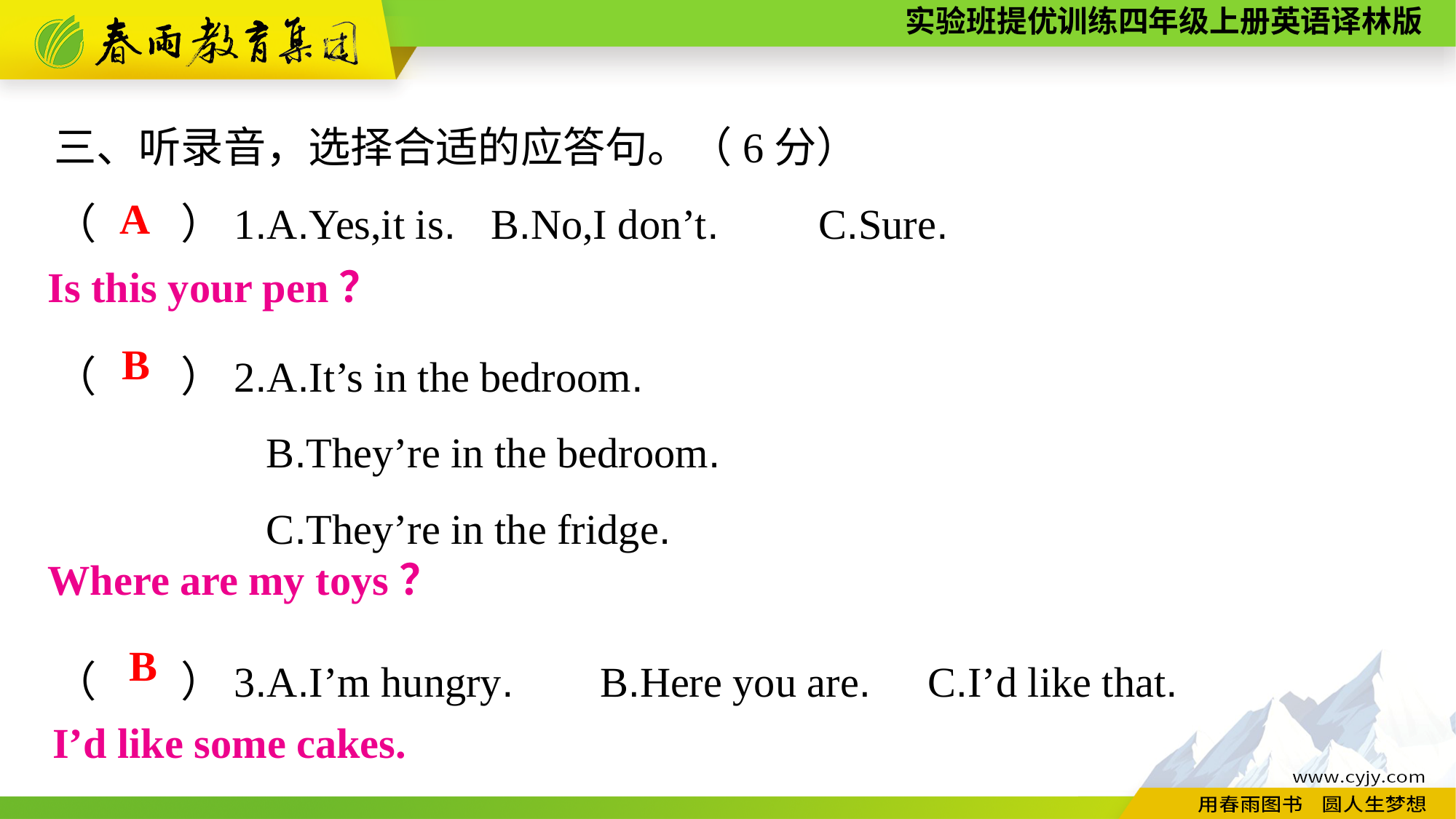

三、听录音，选择合适的应答句。（6分）
（　　）1.A.Yes,it is.	B.No,I don’t.	C.Sure.

（　　）2.A.It’s in the bedroom.
B.They’re in the bedroom.
C.They’re in the fridge.

（　　）3.A.I’m hungry.	B.Here you are.	C.I’d like that.
A
Is this your pen？
B
Where are my toys？
B
I’d like some cakes.